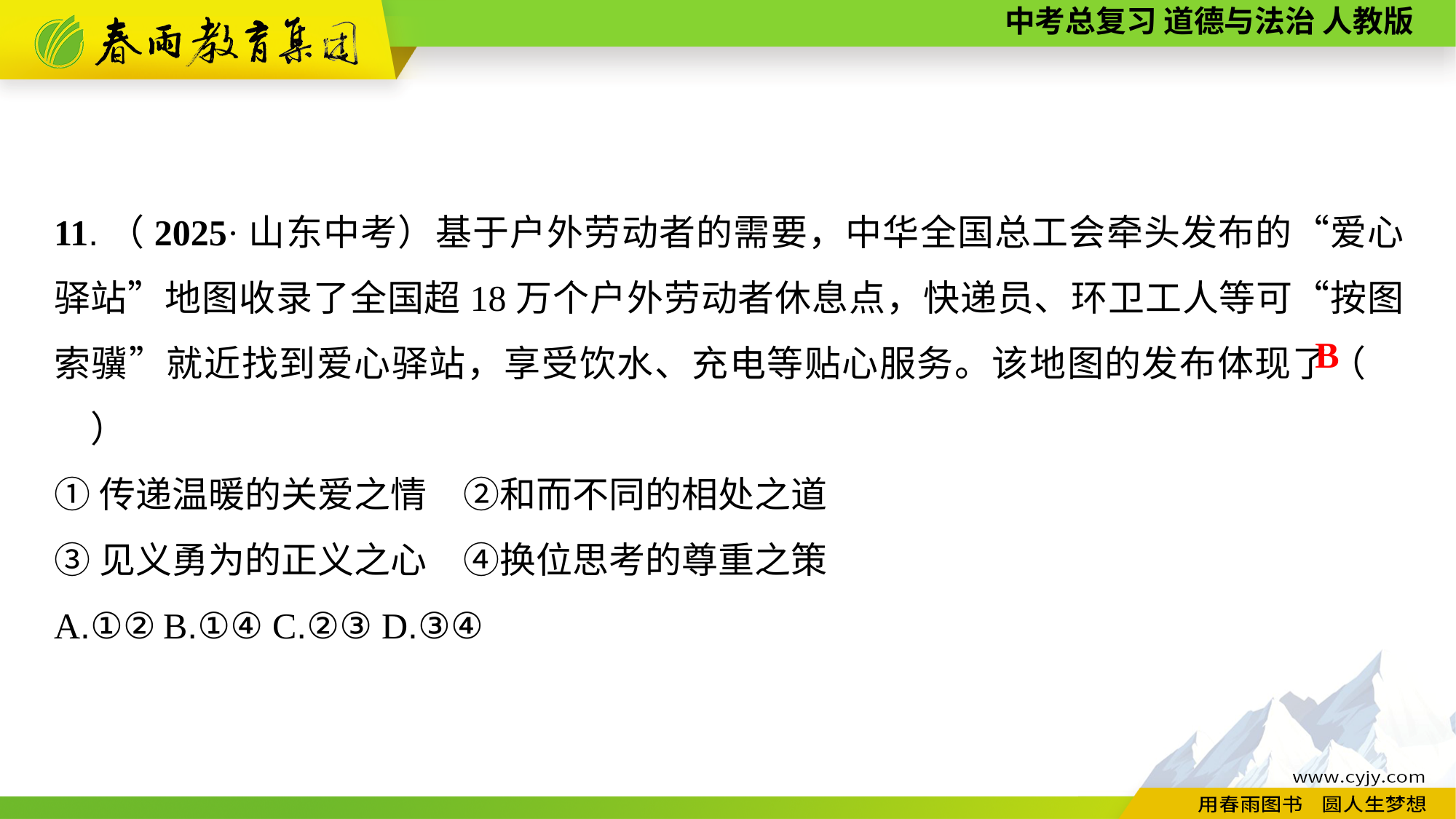

11.（2025·山东中考）基于户外劳动者的需要，中华全国总工会牵头发布的“爱心驿站”地图收录了全国超18万个户外劳动者休息点，快递员、环卫工人等可“按图索骥”就近找到爱心驿站，享受饮水、充电等贴心服务。该地图的发布体现了（　　）
①传递温暖的关爱之情　②和而不同的相处之道
③见义勇为的正义之心　④换位思考的尊重之策
A.①②	B.①④	C.②③	D.③④
B